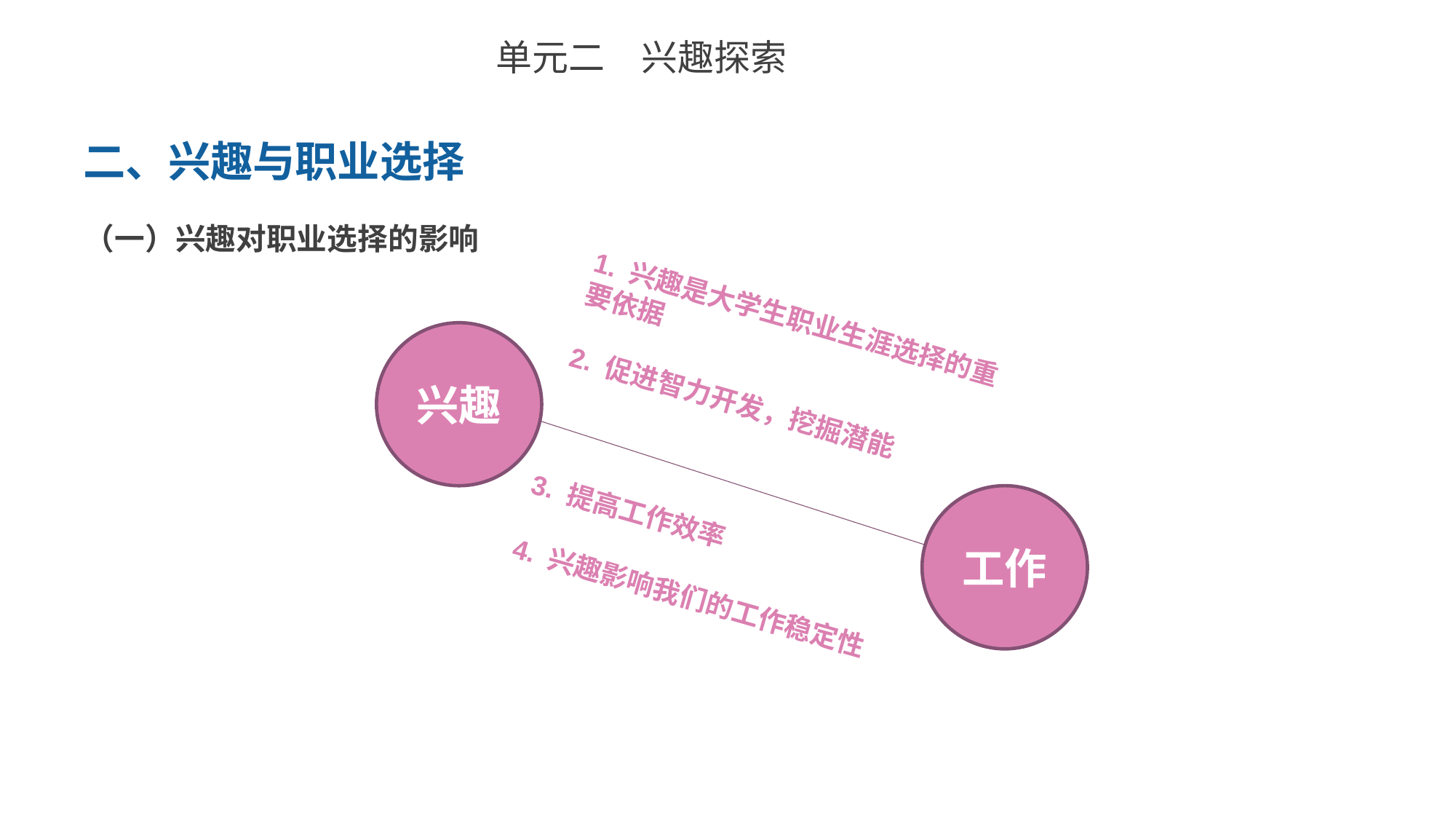

单元二　兴趣探索
二、兴趣与职业选择
（一）兴趣对职业选择的影响
1. 兴趣是大学生职业生涯选择的重要依据
兴趣
2. 促进智力开发，挖掘潜能

工作
3. 提高工作效率
4. 兴趣影响我们的工作稳定性